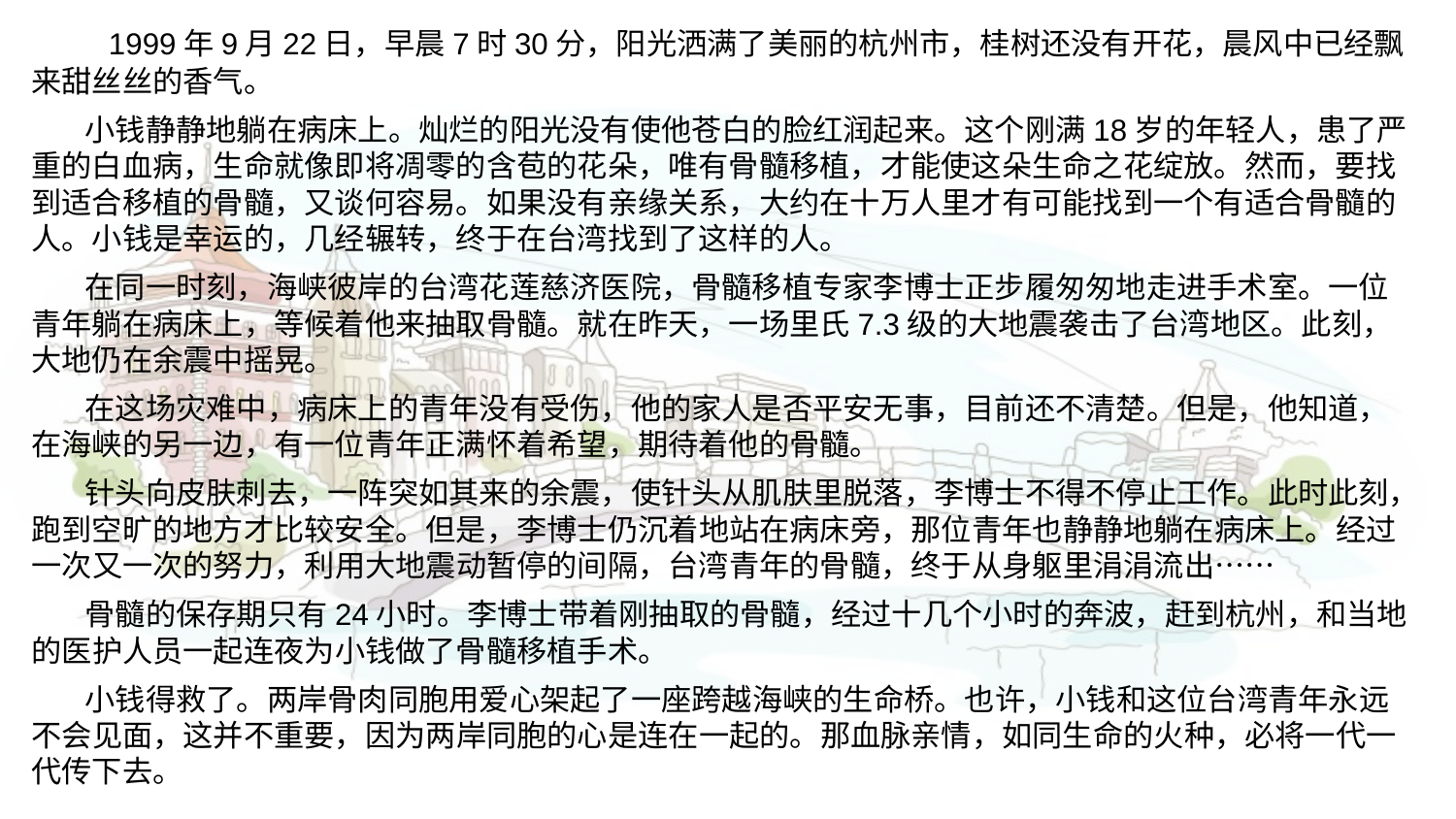

1999年9月22日，早晨7时30分，阳光洒满了美丽的杭州市，桂树还没有开花，晨风中已经飘来甜丝丝的香气。
      小钱静静地躺在病床上。灿烂的阳光没有使他苍白的脸红润起来。这个刚满18岁的年轻人，患了严重的白血病，生命就像即将凋零的含苞的花朵，唯有骨髓移植，才能使这朵生命之花绽放。然而，要找到适合移植的骨髓，又谈何容易。如果没有亲缘关系，大约在十万人里才有可能找到一个有适合骨髓的人。小钱是幸运的，几经辗转，终于在台湾找到了这样的人。
      在同一时刻，海峡彼岸的台湾花莲慈济医院，骨髓移植专家李博士正步履匆匆地走进手术室。一位青年躺在病床上，等候着他来抽取骨髓。就在昨天，一场里氏7.3级的大地震袭击了台湾地区。此刻，大地仍在余震中摇晃。
      在这场灾难中，病床上的青年没有受伤，他的家人是否平安无事，目前还不清楚。但是，他知道，在海峡的另一边，有一位青年正满怀着希望，期待着他的骨髓。
      针头向皮肤刺去，一阵突如其来的余震，使针头从肌肤里脱落，李博士不得不停止工作。此时此刻，跑到空旷的地方才比较安全。但是，李博士仍沉着地站在病床旁，那位青年也静静地躺在病床上。经过一次又一次的努力，利用大地震动暂停的间隔，台湾青年的骨髓，终于从身躯里涓涓流出……
      骨髓的保存期只有24小时。李博士带着刚抽取的骨髓，经过十几个小时的奔波，赶到杭州，和当地的医护人员一起连夜为小钱做了骨髓移植手术。
      小钱得救了。两岸骨肉同胞用爱心架起了一座跨越海峡的生命桥。也许，小钱和这位台湾青年永远不会见面，这并不重要，因为两岸同胞的心是连在一起的。那血脉亲情，如同生命的火种，必将一代一代传下去。